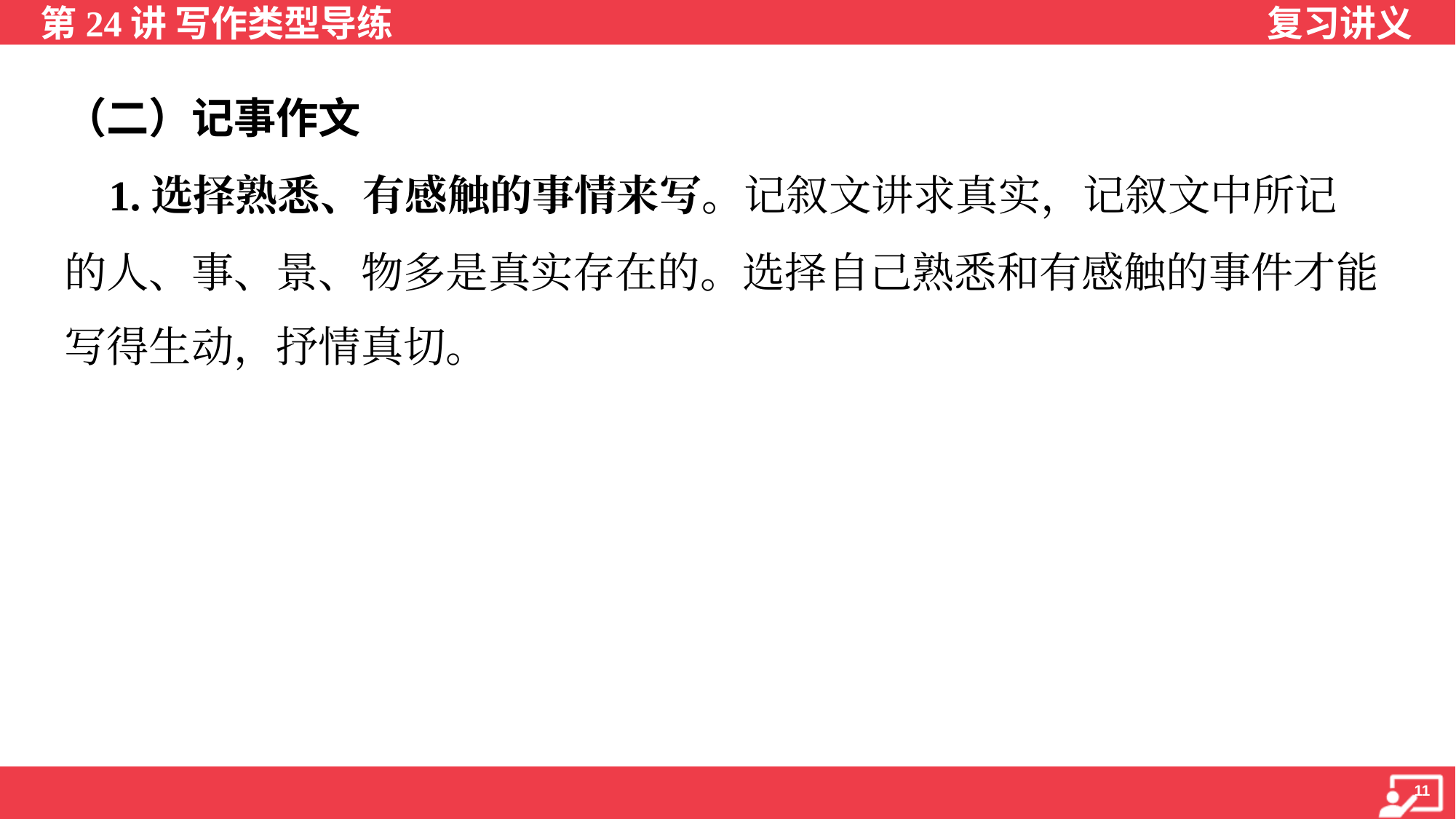

（二）记事作文
    1.选择熟悉、有感触的事情来写。记叙文讲求真实，记叙文中所记
的人、事、景、物多是真实存在的。选择自己熟悉和有感触的事件才能
写得生动，抒情真切。